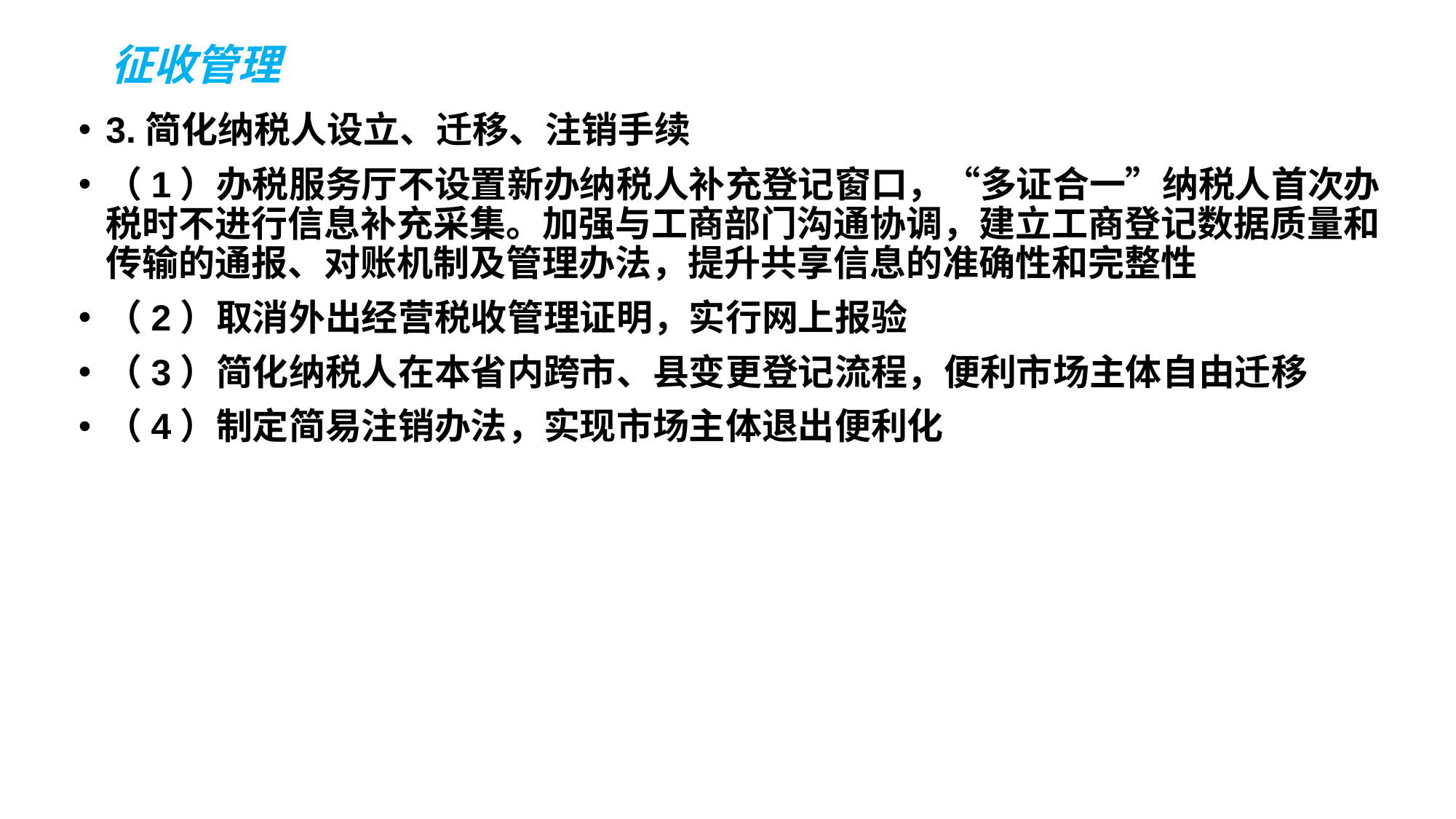

# 征收管理
3.简化纳税人设立、迁移、注销手续
（1）办税服务厅不设置新办纳税人补充登记窗口，“多证合一”纳税人首次办税时不进行信息补充采集。加强与工商部门沟通协调，建立工商登记数据质量和传输的通报、对账机制及管理办法，提升共享信息的准确性和完整性
（2）取消外出经营税收管理证明，实行网上报验
（3）简化纳税人在本省内跨市、县变更登记流程，便利市场主体自由迁移
（4）制定简易注销办法，实现市场主体退出便利化